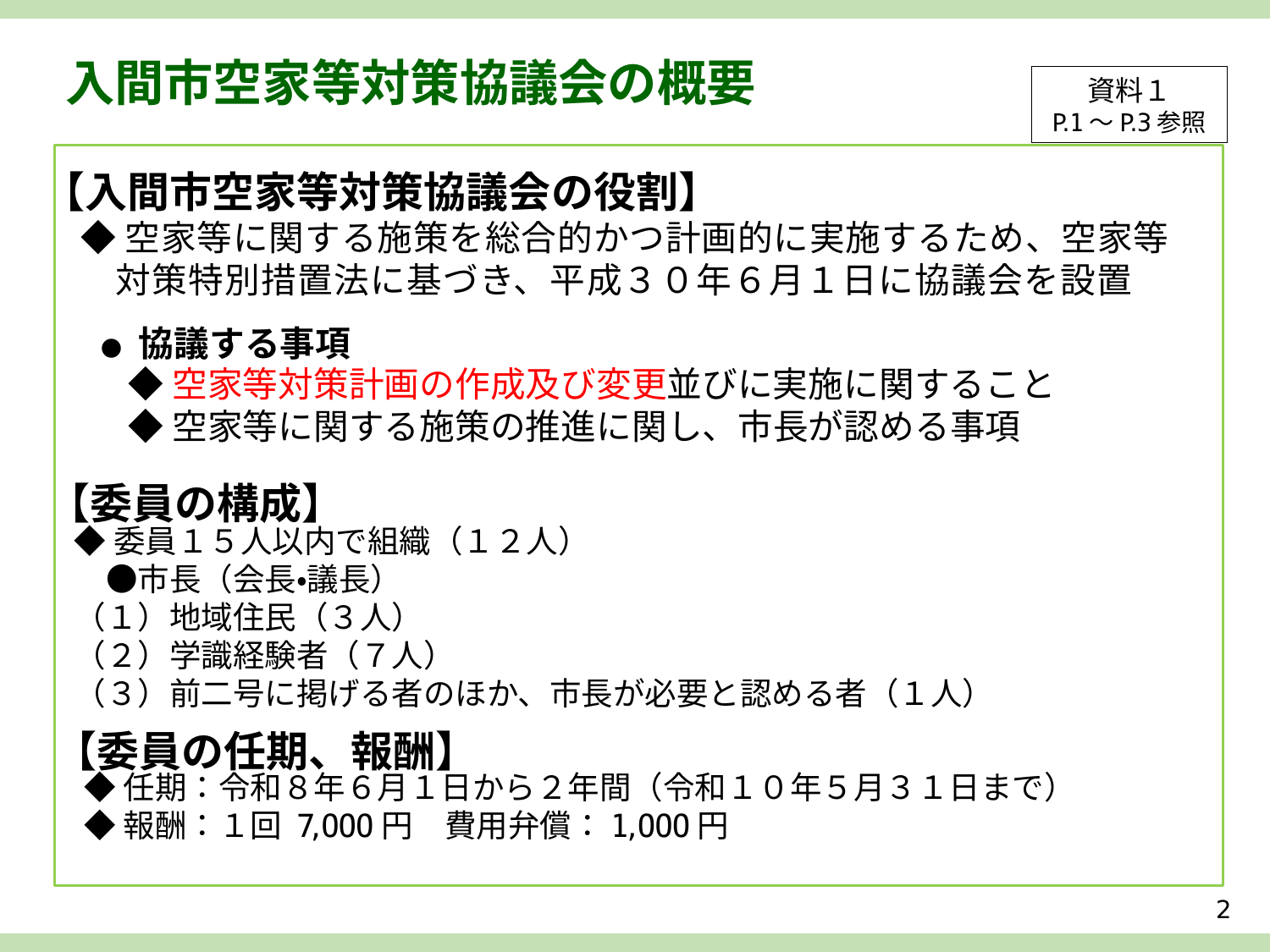

入間市空家等対策協議会の概要
資料１
P.1～P.3参照
【入間市空家等対策協議会の役割】

◆空家等に関する施策を総合的かつ計画的に実施するため、空家等　対策特別措置法に基づき、平成３０年６月１日に協議会を設置
 ● 協議する事項
◆空家等対策計画の作成及び変更並びに実施に関すること
◆空家等に関する施策の推進に関し、市長が認める事項
【委員の構成】
◆委員１５人以内で組織（１２人）
　●市長（会長・議長）
（１）地域住民（３人）
（２）学識経験者（７人）
（３）前二号に掲げる者のほか、市長が必要と認める者（１人）
【委員の任期、報酬】
◆任期：令和８年６月１日から２年間（令和１０年５月３１日まで）
◆報酬：１回 7,000円　費用弁償：1,000円
2